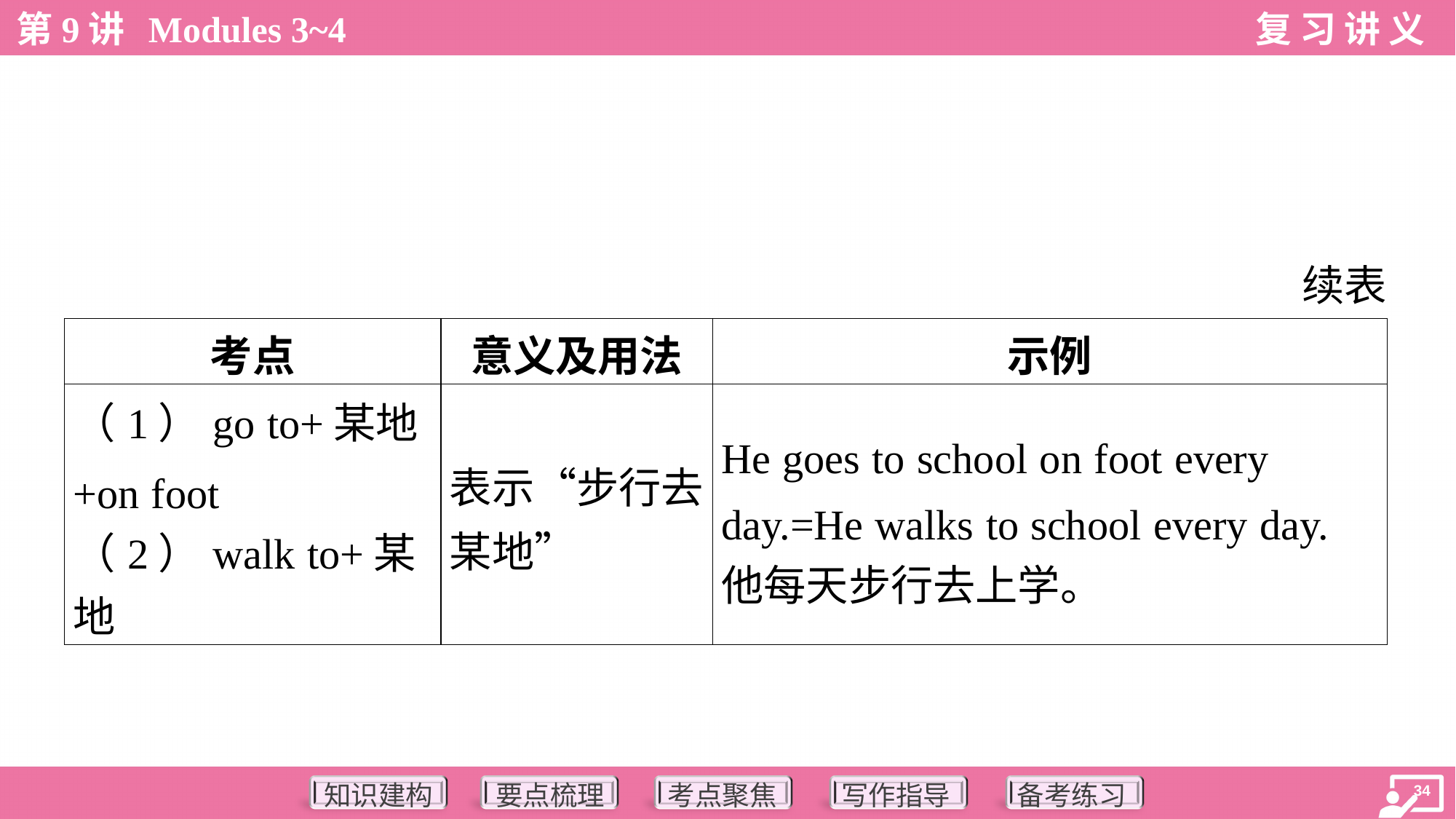

续表
| 考点 | 意义及用法 | 示例 |
| --- | --- | --- |
| （1）go to+某地 +on foot （2）walk to+某地 | 表示“步行去 某地” | He goes to school on foot every day.=He walks to school every day. 他每天步行去上学。 |